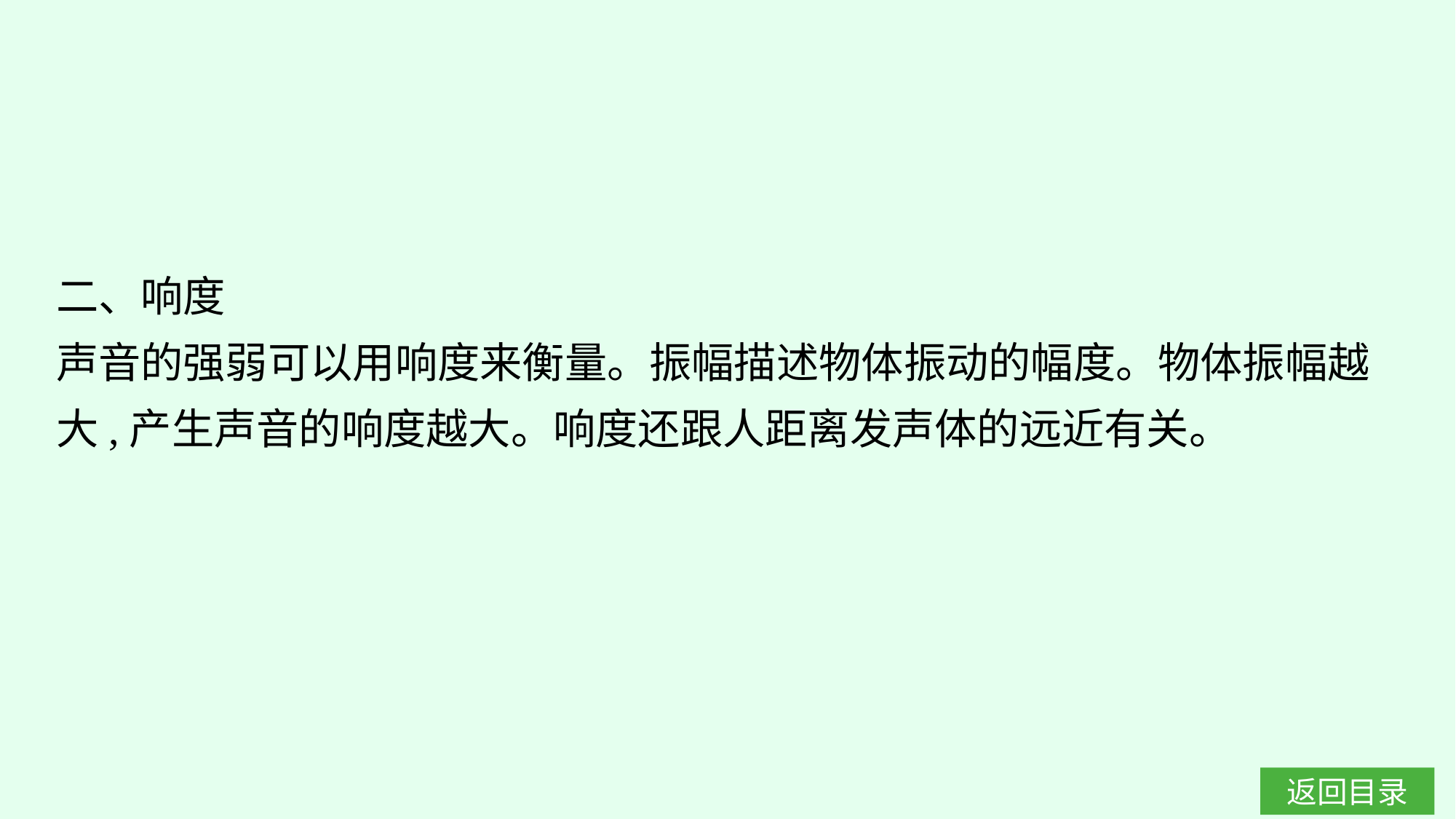

二、响度
声音的强弱可以用响度来衡量。振幅描述物体振动的幅度。物体振幅越大,产生声音的响度越大。响度还跟人距离发声体的远近有关。